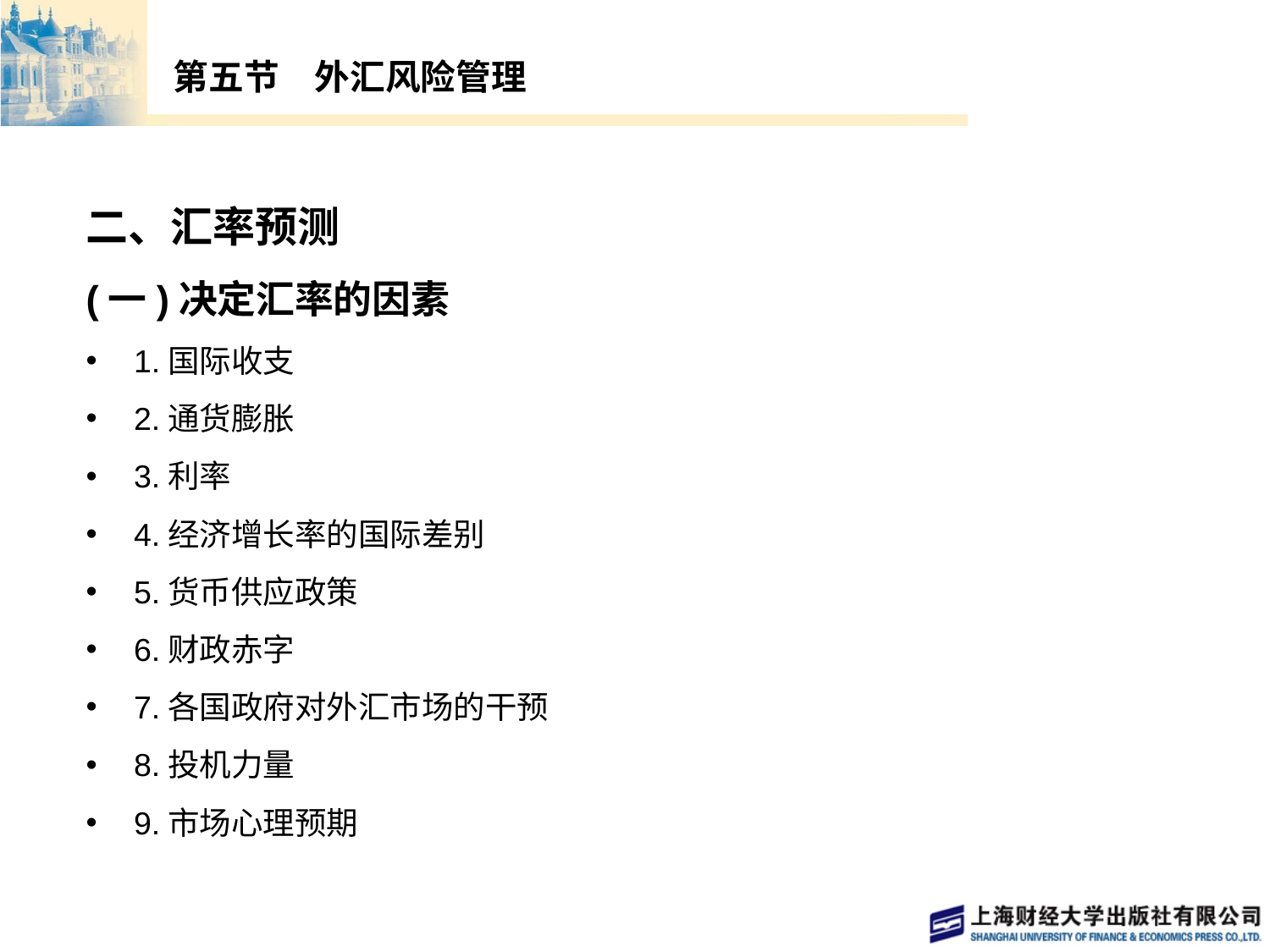

# 第五节　外汇风险管理
二、汇率预测
(一)决定汇率的因素
1.国际收支
2.通货膨胀
3.利率
4.经济增长率的国际差别
5.货币供应政策
6.财政赤字
7.各国政府对外汇市场的干预
8.投机力量
9.市场心理预期